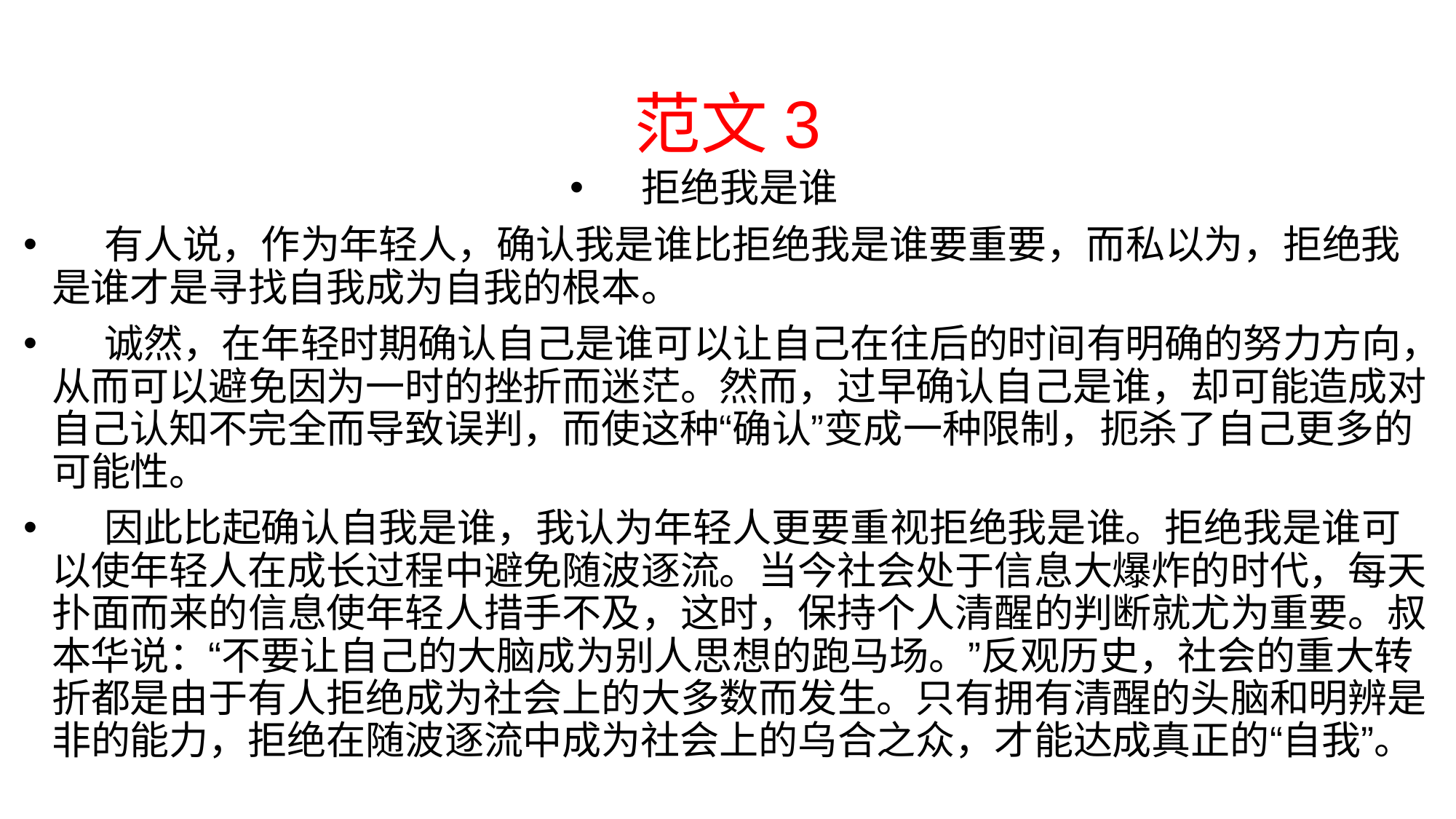

# 范文3
拒绝我是谁
    有人说，作为年轻人，确认我是谁比拒绝我是谁要重要，而私以为，拒绝我是谁才是寻找自我成为自我的根本。
    诚然，在年轻时期确认自己是谁可以让自己在往后的时间有明确的努力方向，从而可以避免因为一时的挫折而迷茫。然而，过早确认自己是谁，却可能造成对自己认知不完全而导致误判，而使这种“确认”变成一种限制，扼杀了自己更多的可能性。
    因此比起确认自我是谁，我认为年轻人更要重视拒绝我是谁。拒绝我是谁可以使年轻人在成长过程中避免随波逐流。当今社会处于信息大爆炸的时代，每天扑面而来的信息使年轻人措手不及，这时，保持个人清醒的判断就尤为重要。叔本华说：“不要让自己的大脑成为别人思想的跑马场。”反观历史，社会的重大转折都是由于有人拒绝成为社会上的大多数而发生。只有拥有清醒的头脑和明辨是非的能力，拒绝在随波逐流中成为社会上的乌合之众，才能达成真正的“自我”。